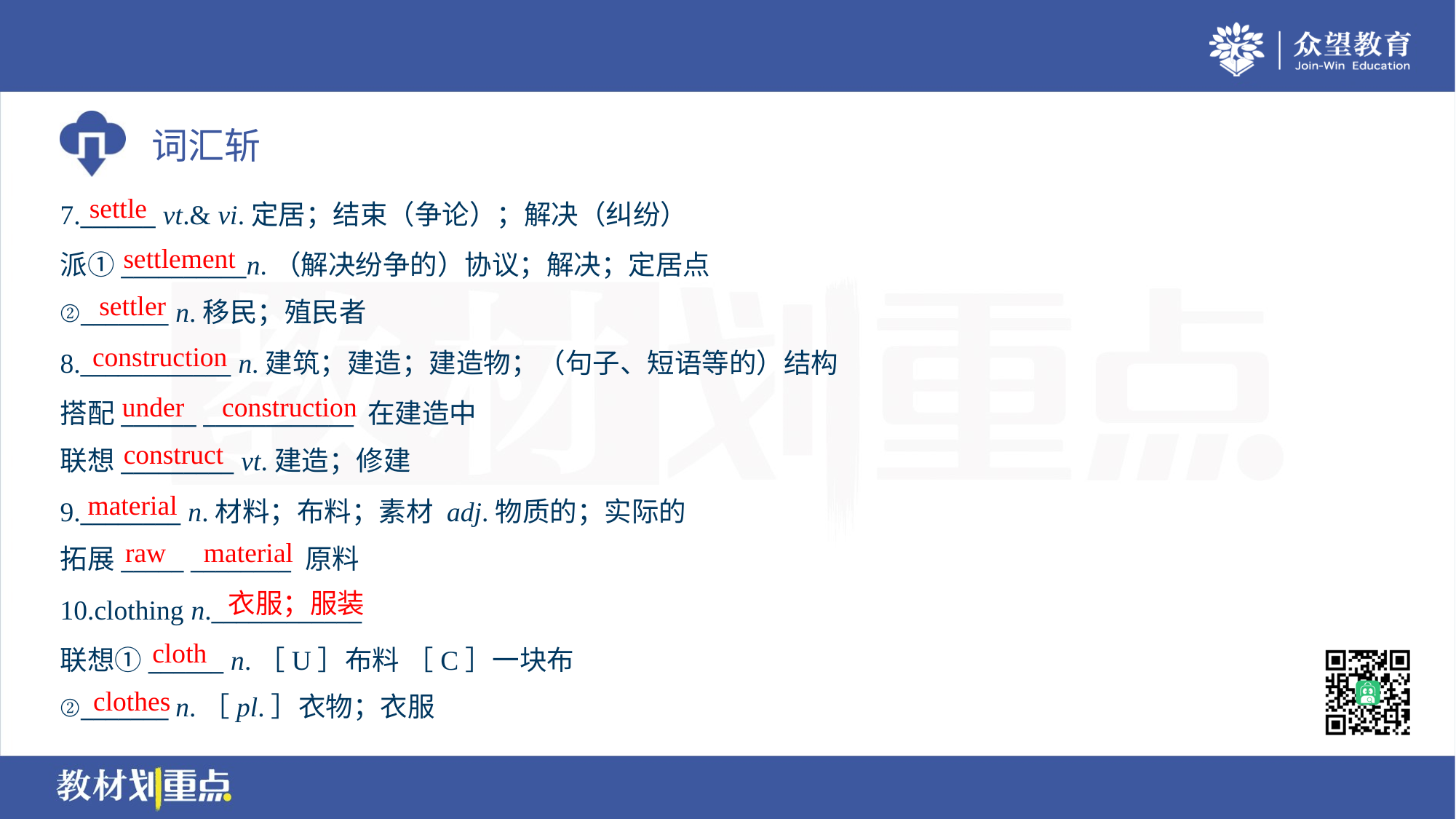

settle
7.______ vt.& vi.定居；结束（争论）；解决（纠纷）
派①__________n.（解决纷争的）协议；解决；定居点
②_______ n.移民；殖民者
settlement
settler
construction
8.____________ n.建筑；建造；建造物；（句子、短语等的）结构
搭配______ ____________ 在建造中
联想_________ vt.建造；修建
under
construction
construct
material
9.________ n.材料；布料；素材 adj.物质的；实际的
拓展_____ ________ 原料
raw
material
衣服；服装
10.clothing n.____________
联想①______ n.［U］布料 ［C］一块布
②_______ n.［pl.］衣物；衣服
cloth
clothes